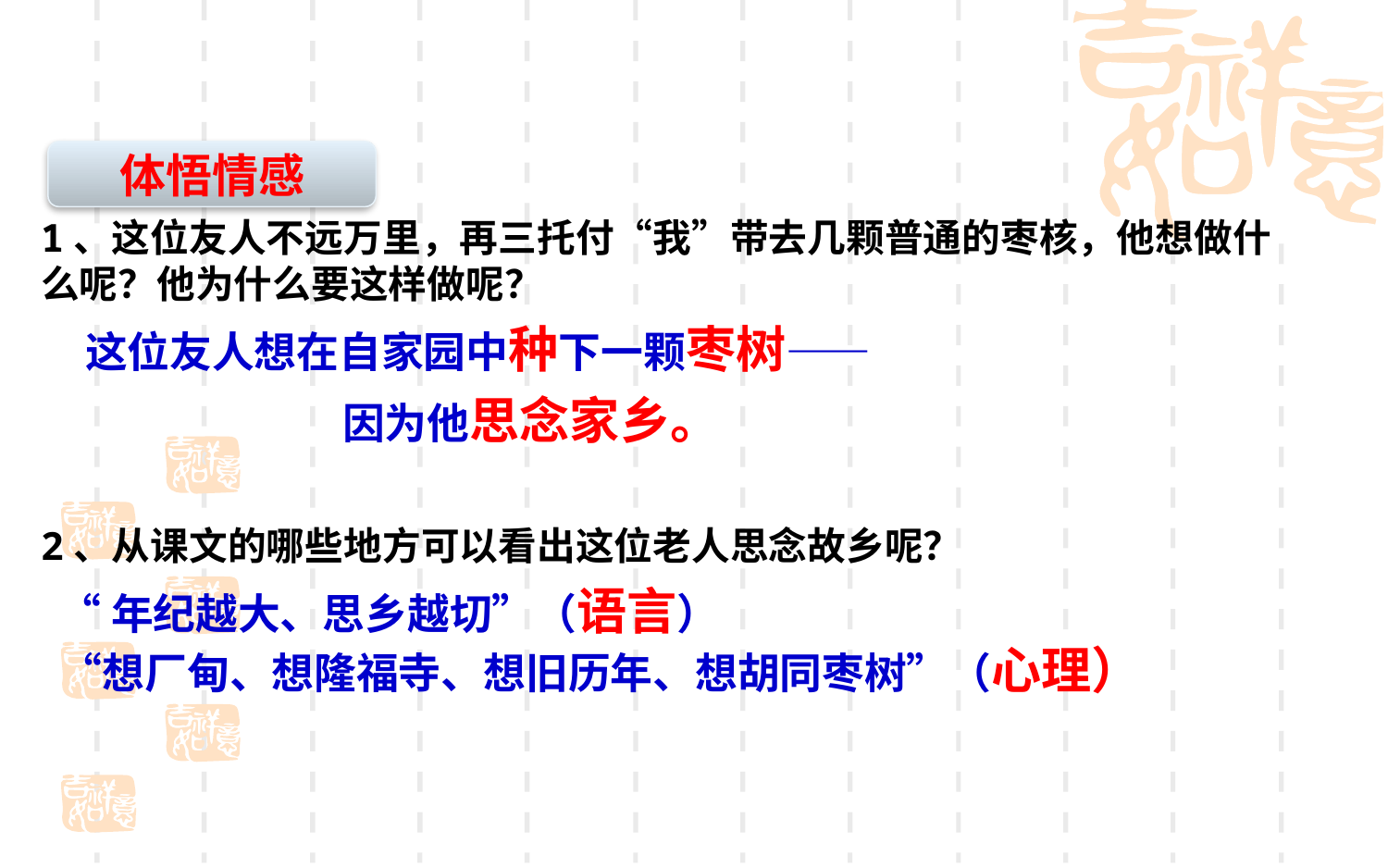

体悟情感
1、这位友人不远万里，再三托付“我”带去几颗普通的枣核，他想做什么呢？他为什么要这样做呢？
    这位友人想在自家园中种下一颗枣树——
                              因为他思念家乡。
2、从课文的哪些地方可以看出这位老人思念故乡呢？
  “年纪越大、思乡越切”（语言）
  “想厂甸、想隆福寺、想旧历年、想胡同枣树”（心理）